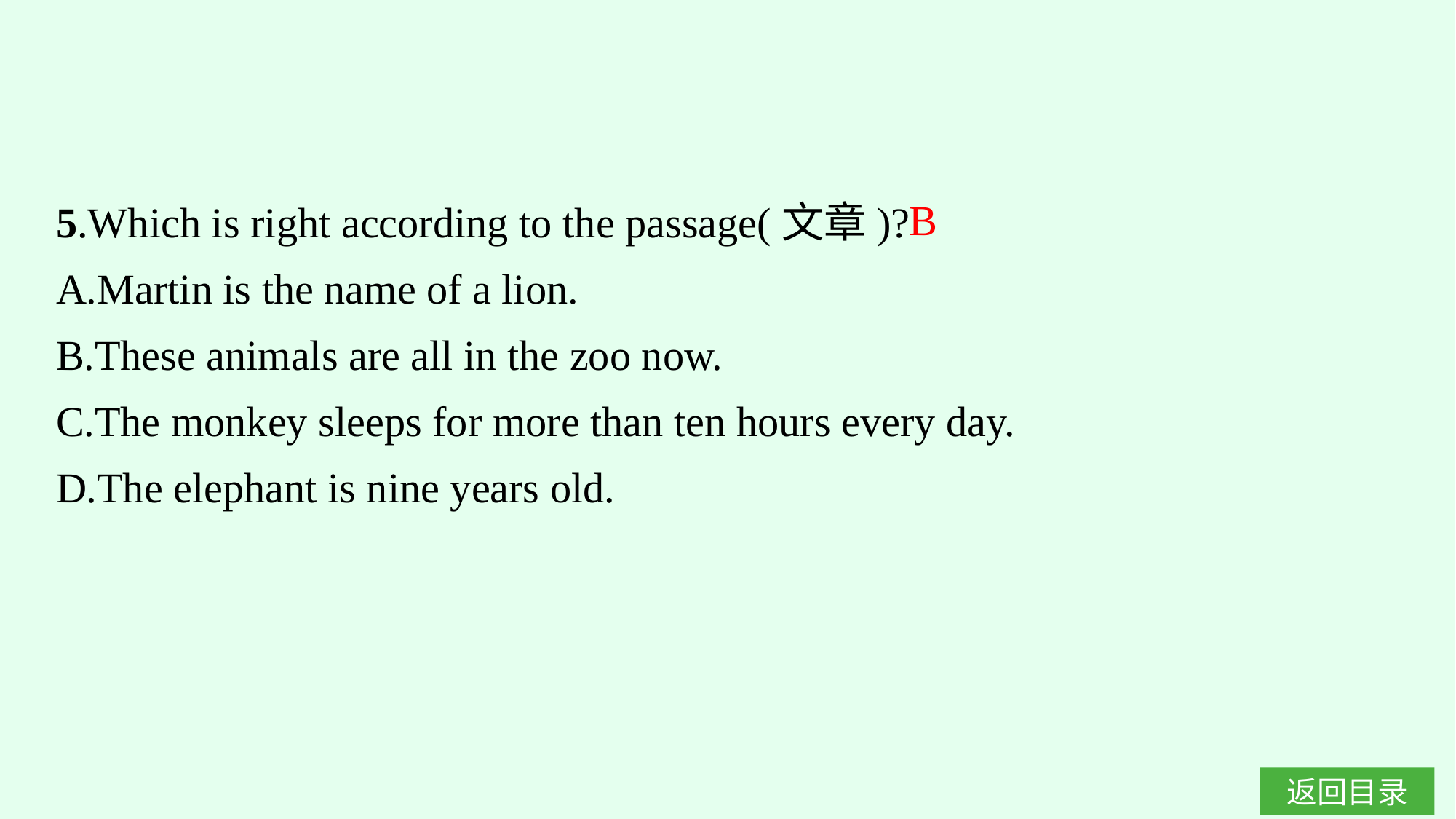

5.Which is right according to the passage(文章)?
A.Martin is the name of a lion.
B.These animals are all in the zoo now.
C.The monkey sleeps for more than ten hours every day.
D.The elephant is nine years old.
B